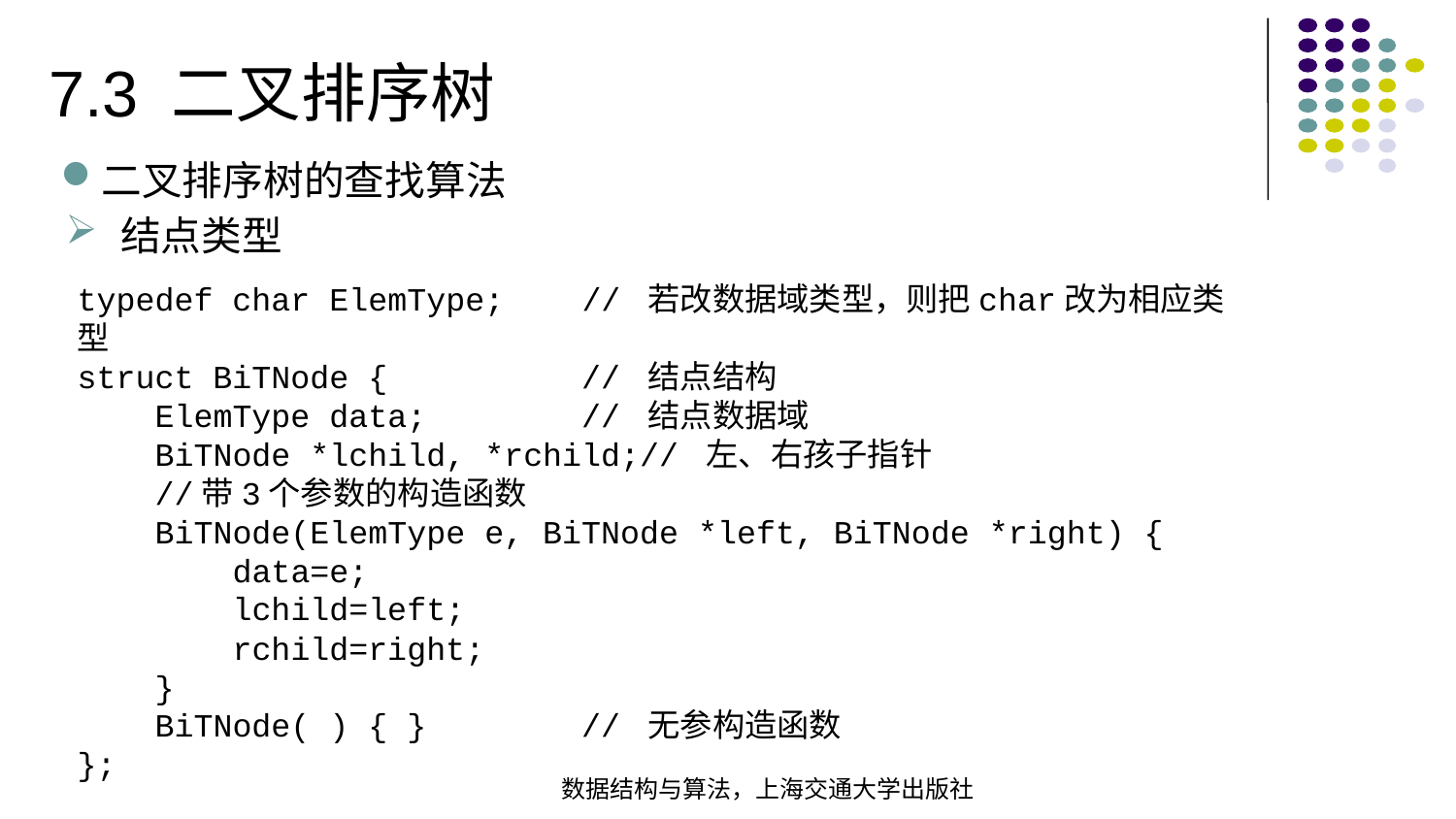

7.3 二叉排序树
二叉排序树的查找算法
结点类型
typedef char ElemType;    // 若改数据域类型，则把char改为相应类型struct BiTNode {          // 结点结构    ElemType data;        // 结点数据域    BiTNode *lchild, *rchild;// 左、右孩子指针    //带3个参数的构造函数    BiTNode(ElemType e, BiTNode *left, BiTNode *right) {        data=e;        lchild=left;        rchild=right;    }    BiTNode( ) { }        // 无参构造函数
};